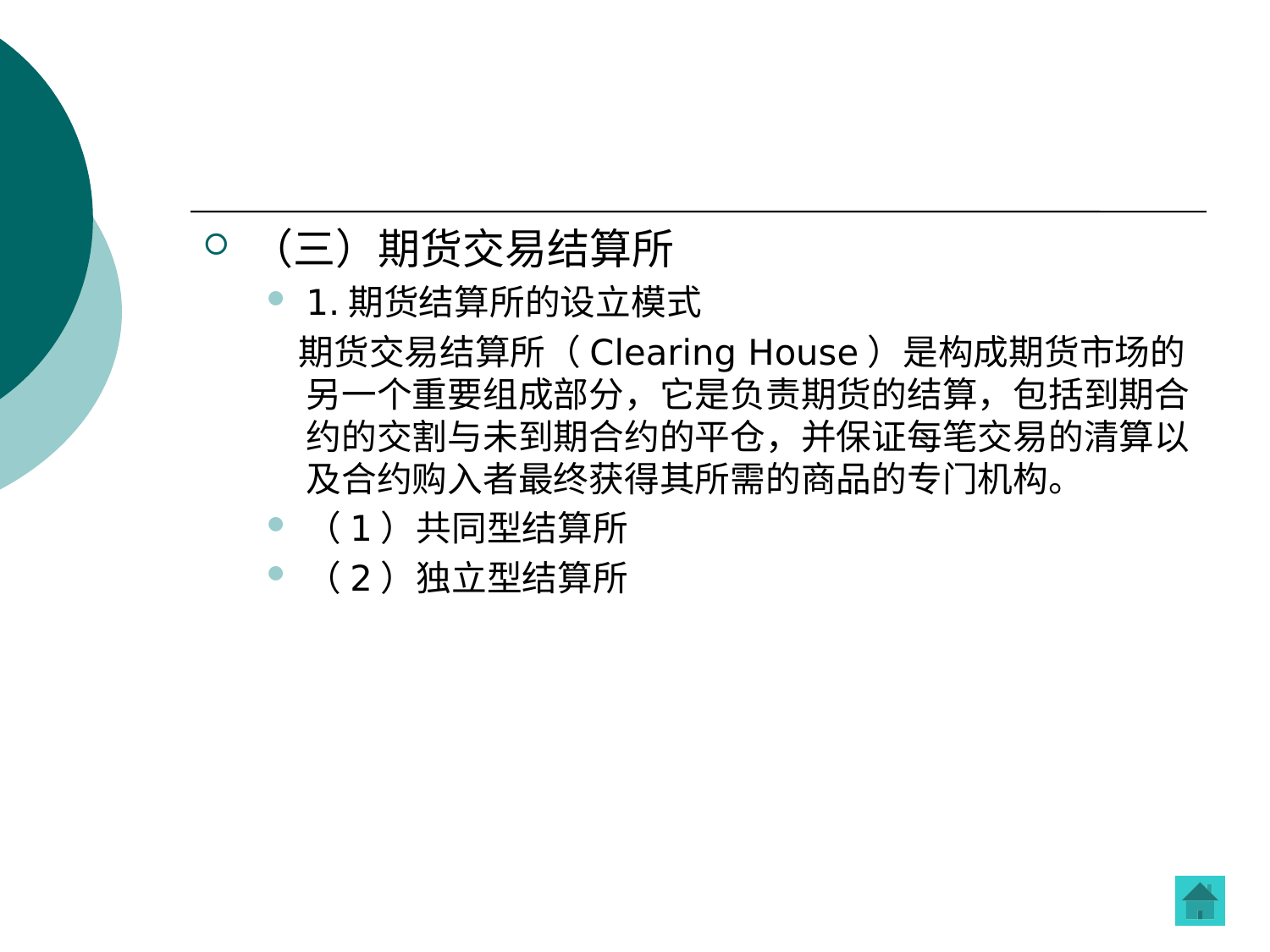

#
（三）期货交易结算所
1.期货结算所的设立模式
   期货交易结算所（Clearing House）是构成期货市场的另一个重要组成部分，它是负责期货的结算，包括到期合约的交割与未到期合约的平仓，并保证每笔交易的清算以及合约购入者最终获得其所需的商品的专门机构。
（1）共同型结算所
（2）独立型结算所